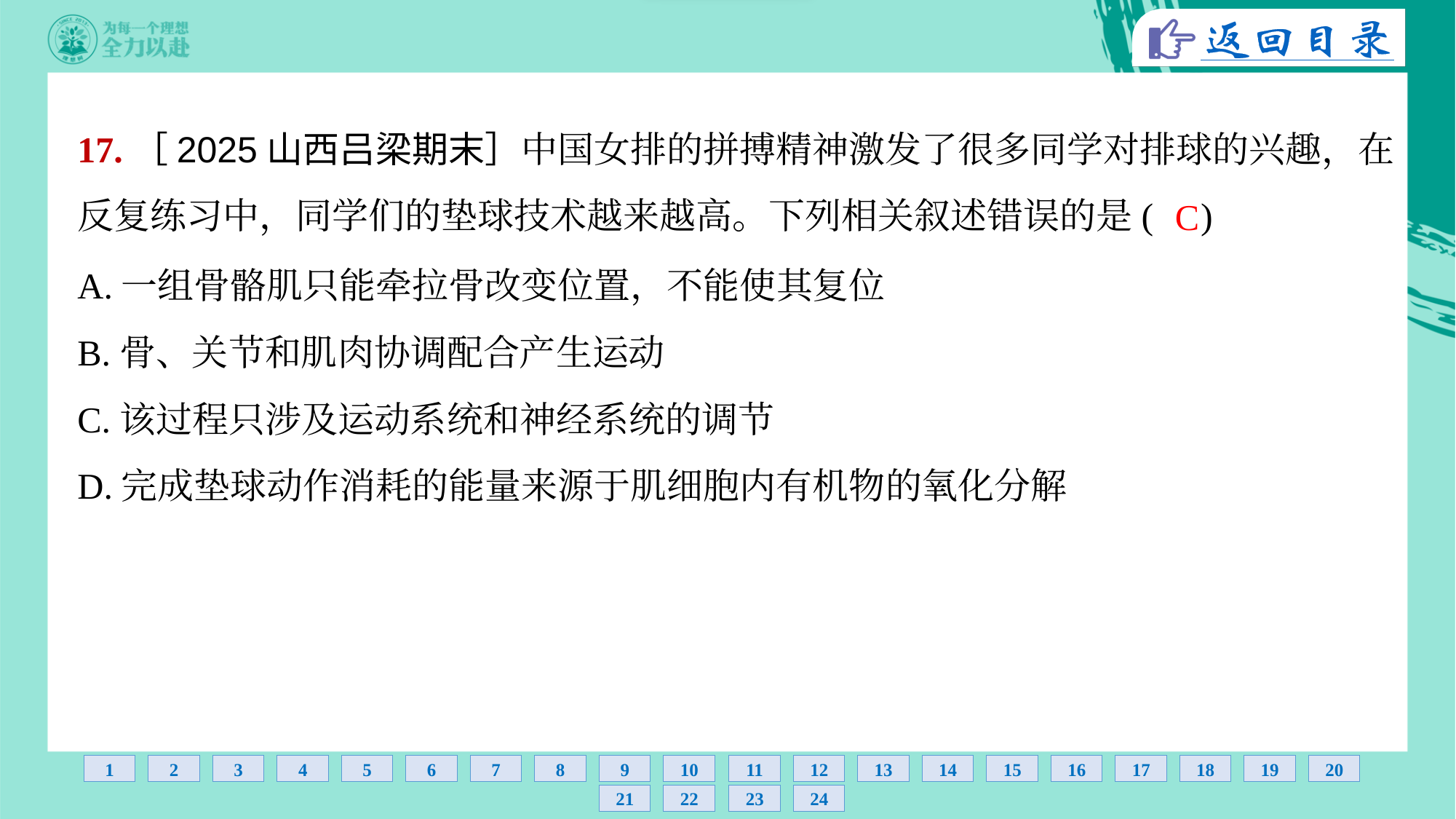

17.［2025山西吕梁期末］中国女排的拼搏精神激发了很多同学对排球的兴趣，在
反复练习中，同学们的垫球技术越来越高。下列相关叙述错误的是(     )
C
A.一组骨骼肌只能牵拉骨改变位置，不能使其复位
B.骨、关节和肌肉协调配合产生运动
C.该过程只涉及运动系统和神经系统的调节
D.完成垫球动作消耗的能量来源于肌细胞内有机物的氧化分解